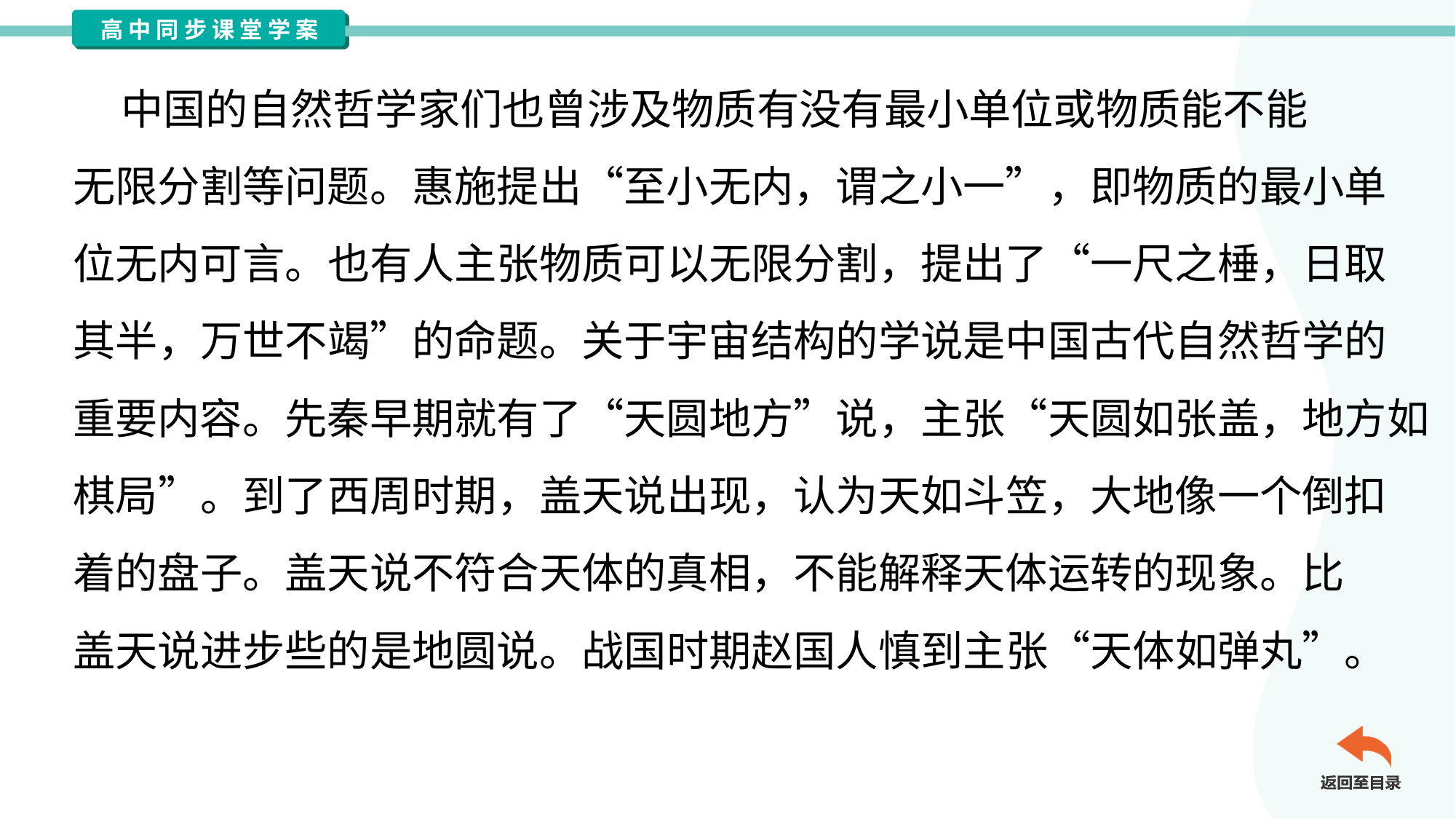

中国的自然哲学家们也曾涉及物质有没有最小单位或物质能不能
无限分割等问题。惠施提出“至小无内，谓之小一”，即物质的最小单
位无内可言。也有人主张物质可以无限分割，提出了“一尺之棰，日取
其半，万世不竭”的命题。关于宇宙结构的学说是中国古代自然哲学的
重要内容。先秦早期就有了“天圆地方”说，主张“天圆如张盖，地方如
棋局”。到了西周时期，盖天说出现，认为天如斗笠，大地像一个倒扣
着的盘子。盖天说不符合天体的真相，不能解释天体运转的现象。比
盖天说进步些的是地圆说。战国时期赵国人慎到主张“天体如弹丸”。